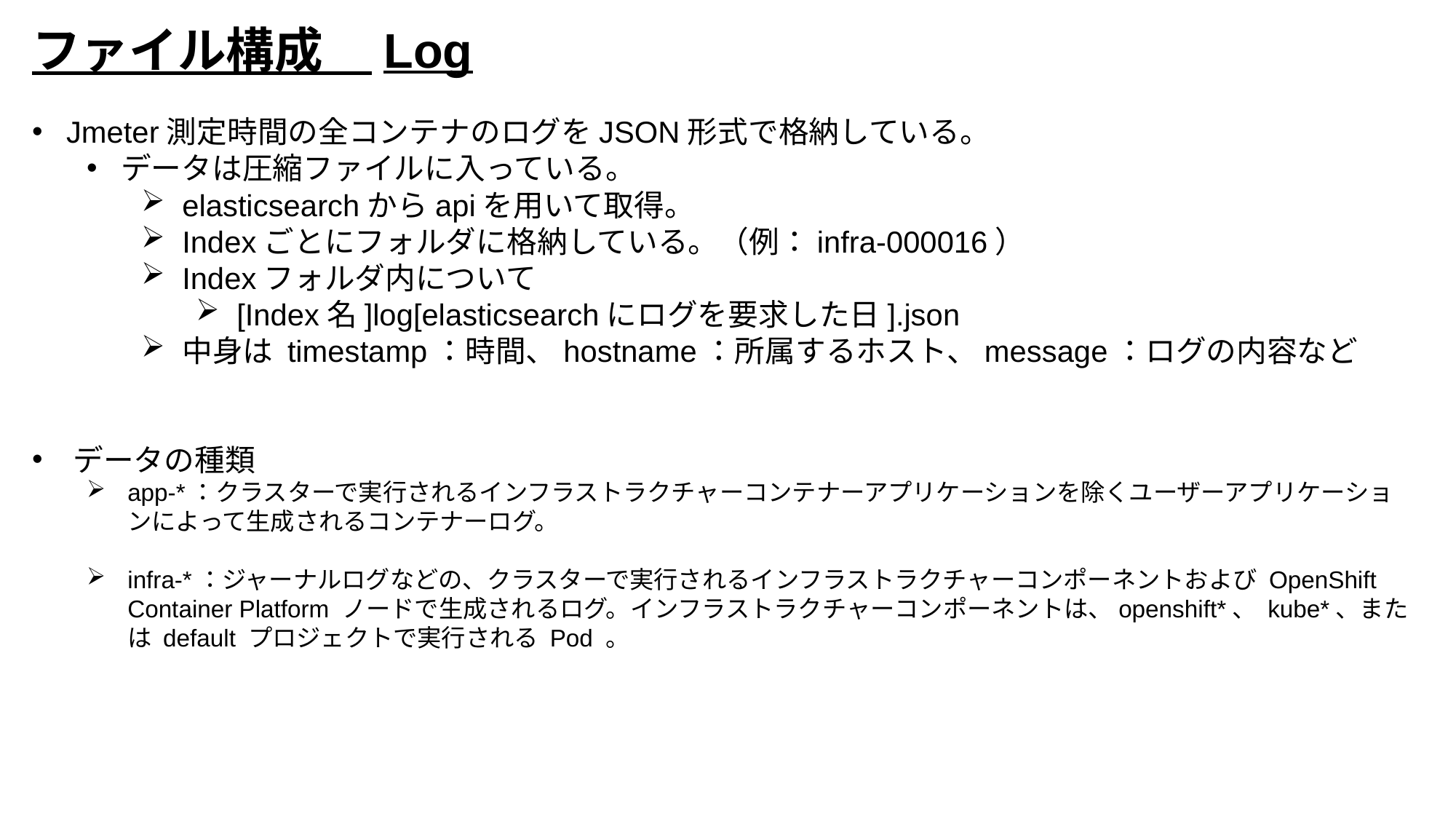

ファイル構成　Log
Jmeter測定時間の全コンテナのログをJSON形式で格納している。
データは圧縮ファイルに入っている。
elasticsearchからapiを用いて取得。
Indexごとにフォルダに格納している。（例：infra-000016）
Indexフォルダ内について
[Index名]log[elasticsearchにログを要求した日].json
中身は timestamp：時間、hostname：所属するホスト、message：ログの内容など

データの種類
app-*：クラスターで実行されるインフラストラクチャーコンテナーアプリケーションを除くユーザーアプリケーションによって生成されるコンテナーログ。

infra-*：ジャーナルログなどの、クラスターで実行されるインフラストラクチャーコンポーネントおよび OpenShift Container Platform ノードで生成されるログ。インフラストラクチャーコンポーネントは、openshift*、 kube*、または default プロジェクトで実行される Pod 。